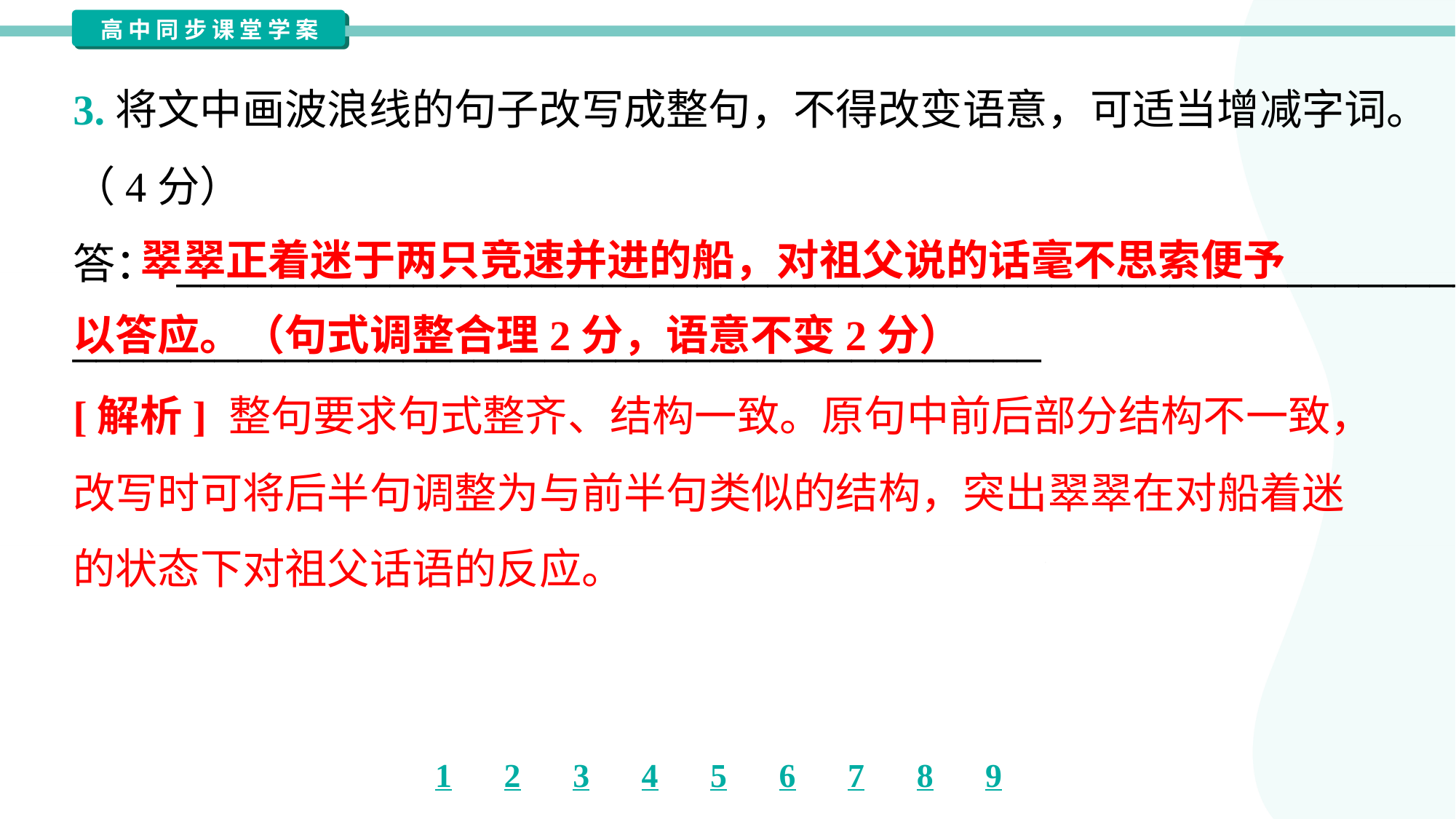

3.将文中画波浪线的句子改写成整句，不得改变语意，可适当增减字词。
（4分）
答： ________________________________________________________
_________________________________________
      翠翠正着迷于两只竞速并进的船，对祖父说的话毫不思索便予
以答应。（句式调整合理2分，语意不变2分）
[解析] 整句要求句式整齐、结构一致。原句中前后部分结构不一致，
改写时可将后半句调整为与前半句类似的结构，突出翠翠在对船着迷
的状态下对祖父话语的反应。